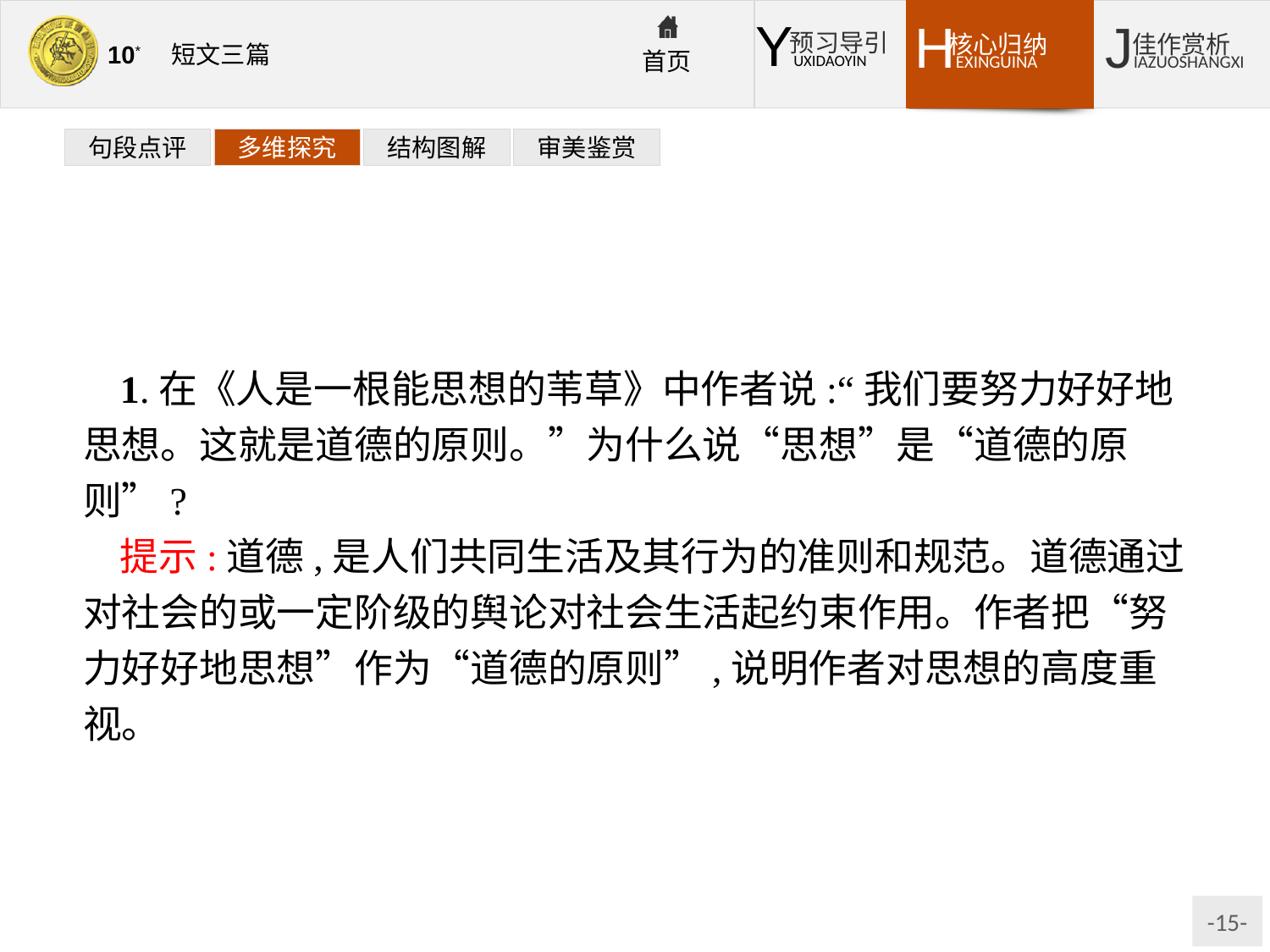

句段点评
多维探究
结构图解
审美鉴赏
1.在《人是一根能思想的苇草》中作者说:“我们要努力好好地思想。这就是道德的原则。”为什么说“思想”是“道德的原则”?
提示:道德,是人们共同生活及其行为的准则和规范。道德通过对社会的或一定阶级的舆论对社会生活起约束作用。作者把“努力好好地思想”作为“道德的原则”,说明作者对思想的高度重视。